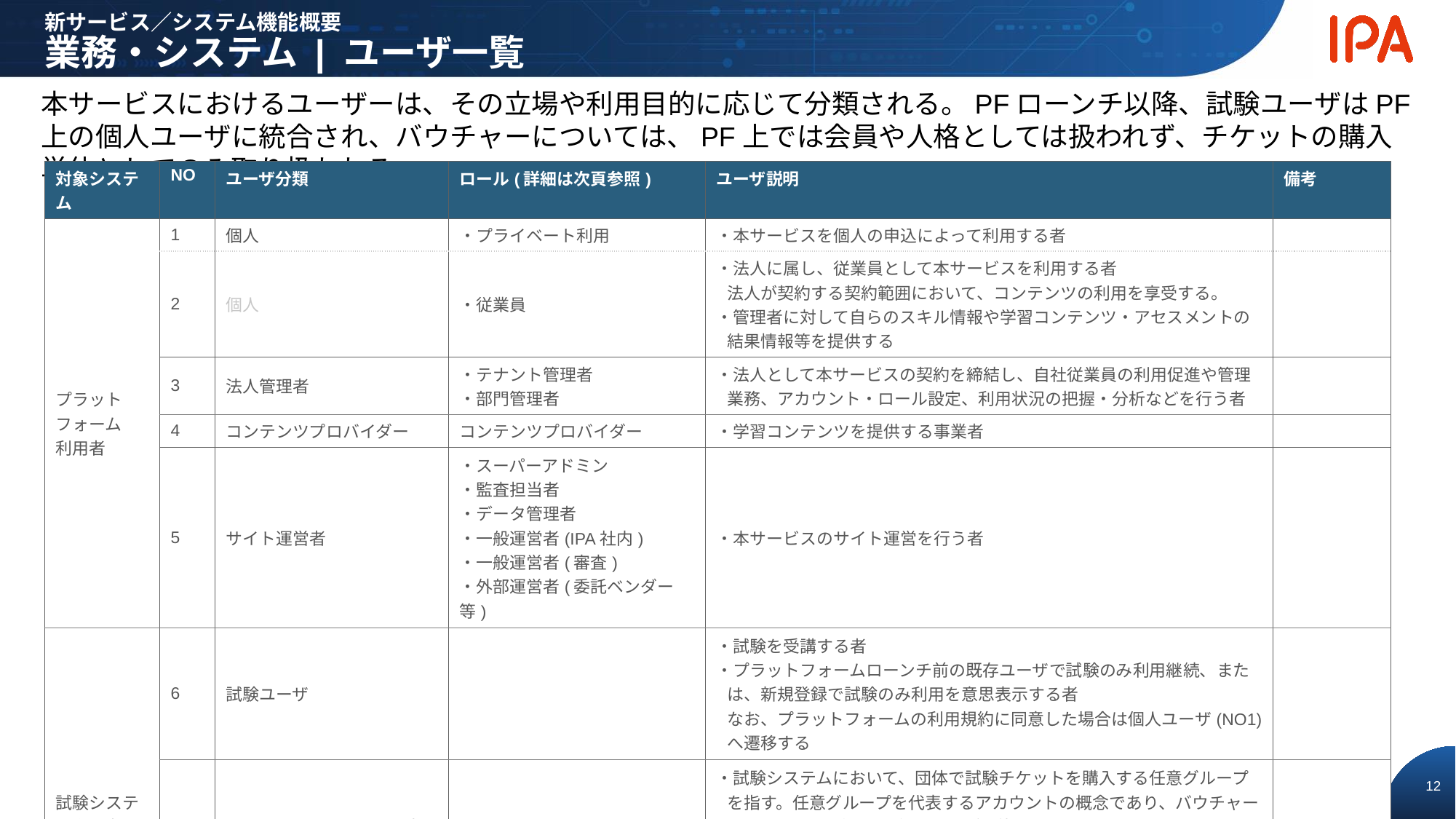

新サービス／システム機能概要
業務・システム | ユーザ一覧
本サービスにおけるユーザーは、その立場や利用目的に応じて分類される。PFローンチ以降、試験ユーザはPF上の個人ユーザに統合され、バウチャーについては、PF上では会員や人格としては扱われず、チケットの購入単位としてのみ取り扱われる。
| 対象システム | NO | ユーザ分類 | ロール(詳細は次頁参照) | ユーザ説明 | 備考 |
| --- | --- | --- | --- | --- | --- |
| プラットフォーム 利用者 | 1 | 個人 | ・プライベート利用 | ・本サービスを個人の申込によって利用する者 |  |
|  | 2 | 個人 | ・従業員 | ・法人に属し、従業員として本サービスを利用する者 法人が契約する契約範囲において、コンテンツの利用を享受する。 ・管理者に対して自らのスキル情報や学習コンテンツ・アセスメントの結果情報等を提供する |  |
|  | 3 | 法人管理者 | ・テナント管理者 ・部門管理者 | ・法人として本サービスの契約を締結し、自社従業員の利用促進や管理業務、アカウント・ロール設定、利用状況の把握・分析などを行う者 |  |
|  | 4 | コンテンツプロバイダー | コンテンツプロバイダー | ・学習コンテンツを提供する事業者 |  |
|  | 5 | サイト運営者 | ・スーパーアドミン ・監査担当者 ・データ管理者 ・一般運営者(IPA社内) ・一般運営者(審査) ・外部運営者(委託ベンダー等) | ・本サービスのサイト運営を行う者 |  |
| 試験システム利用者 | 6 | 試験ユーザ |  | ・試験を受講する者 ・プラットフォームローンチ前の既存ユーザで試験のみ利用継続、または、新規登録で試験のみ利用を意思表示する者 なお、プラットフォームの利用規約に同意した場合は個人ユーザ(NO1)へ遷移する |  |
|  | 7 | バウチャー/バウチャー会員 |  | ・試験システムにおいて、団体で試験チケットを購入する任意グループを指す。任意グループを代表するアカウントの概念であり、バウチャーIDによってログインを行うことが可能 ・プラットフォーム内においては、法人IDと紐づけて管理する場合に限り、チケット一括購入の単位として扱う。なお、バウチャーを個別のアカウントとして管理したり、ログイン認証を行う概念は持たない |  |
|  | 8 | 試験システムサイト運営者 |  | ・試験システムを運営する者 ・プラットフォームローンチ後も独立して試験システムの運用を継続する |  |